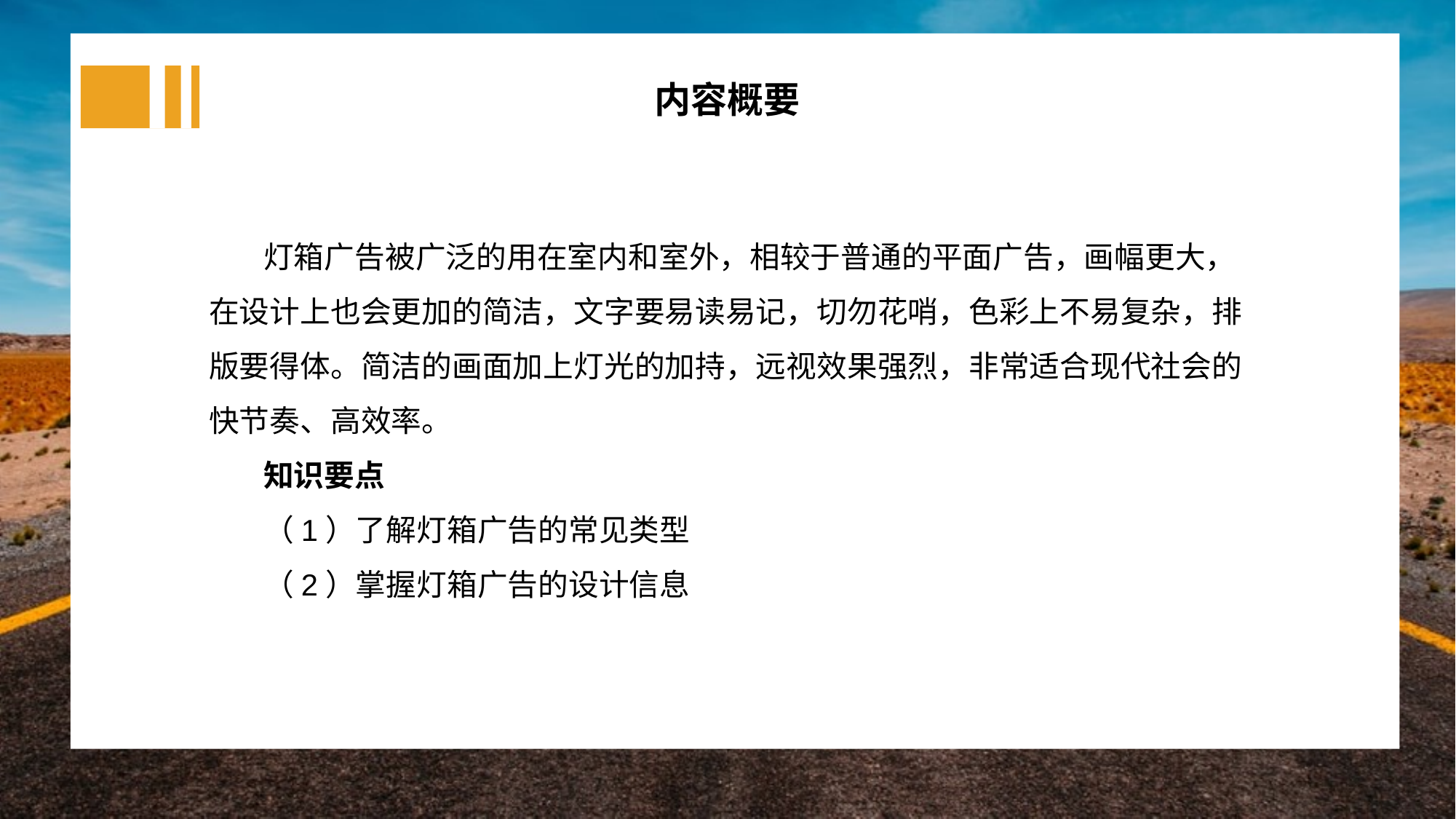

内容概要
灯箱广告被广泛的用在室内和室外，相较于普通的平面广告，画幅更大，在设计上也会更加的简洁，文字要易读易记，切勿花哨，色彩上不易复杂，排版要得体。简洁的画面加上灯光的加持，远视效果强烈，非常适合现代社会的快节奏、高效率。
知识要点
（1）了解灯箱广告的常见类型
（2）掌握灯箱广告的设计信息